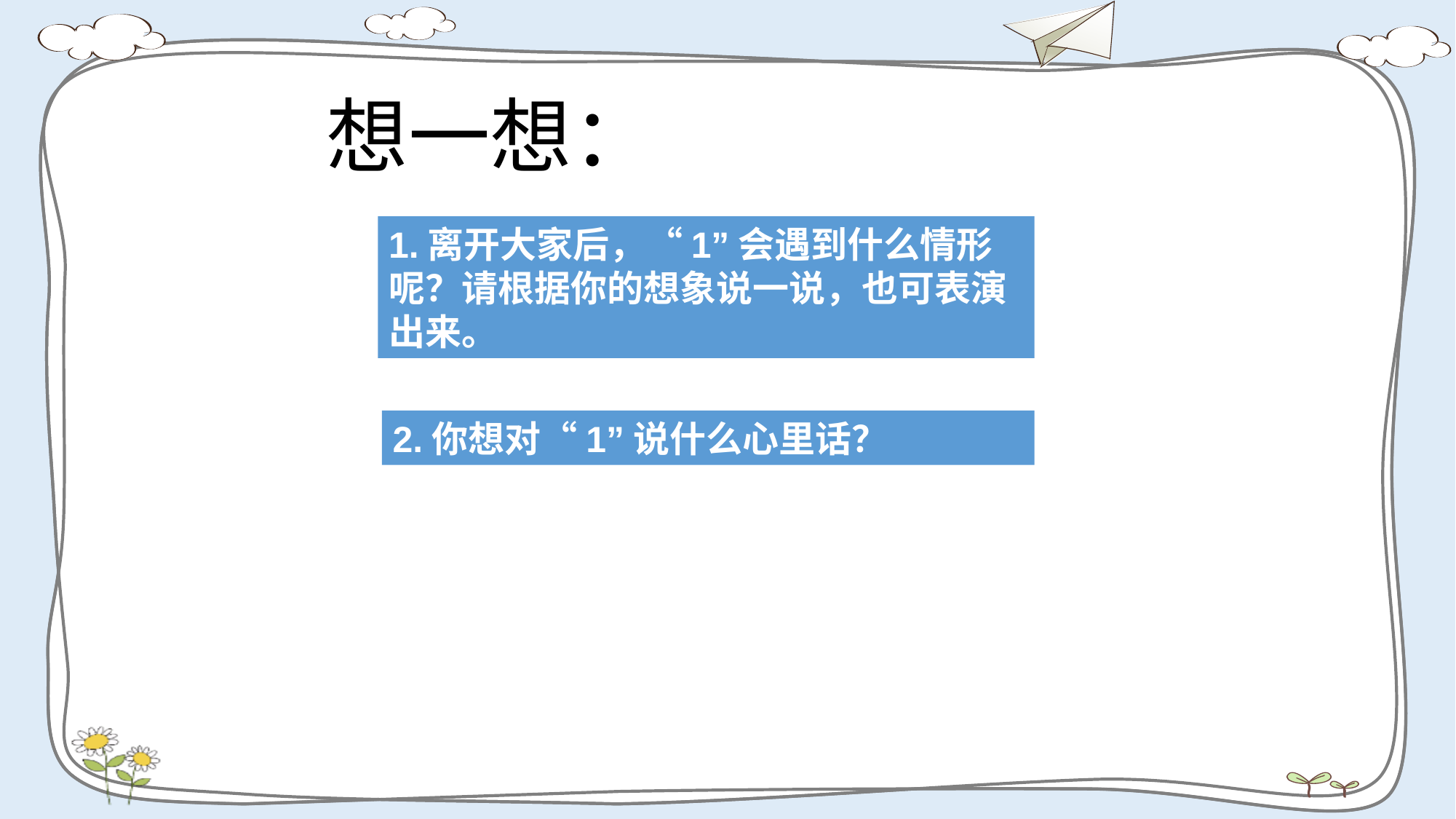

想一想：
1.离开大家后，“1”会遇到什么情形呢？请根据你的想象说一说，也可表演出来。
2.你想对“1”说什么心里话？